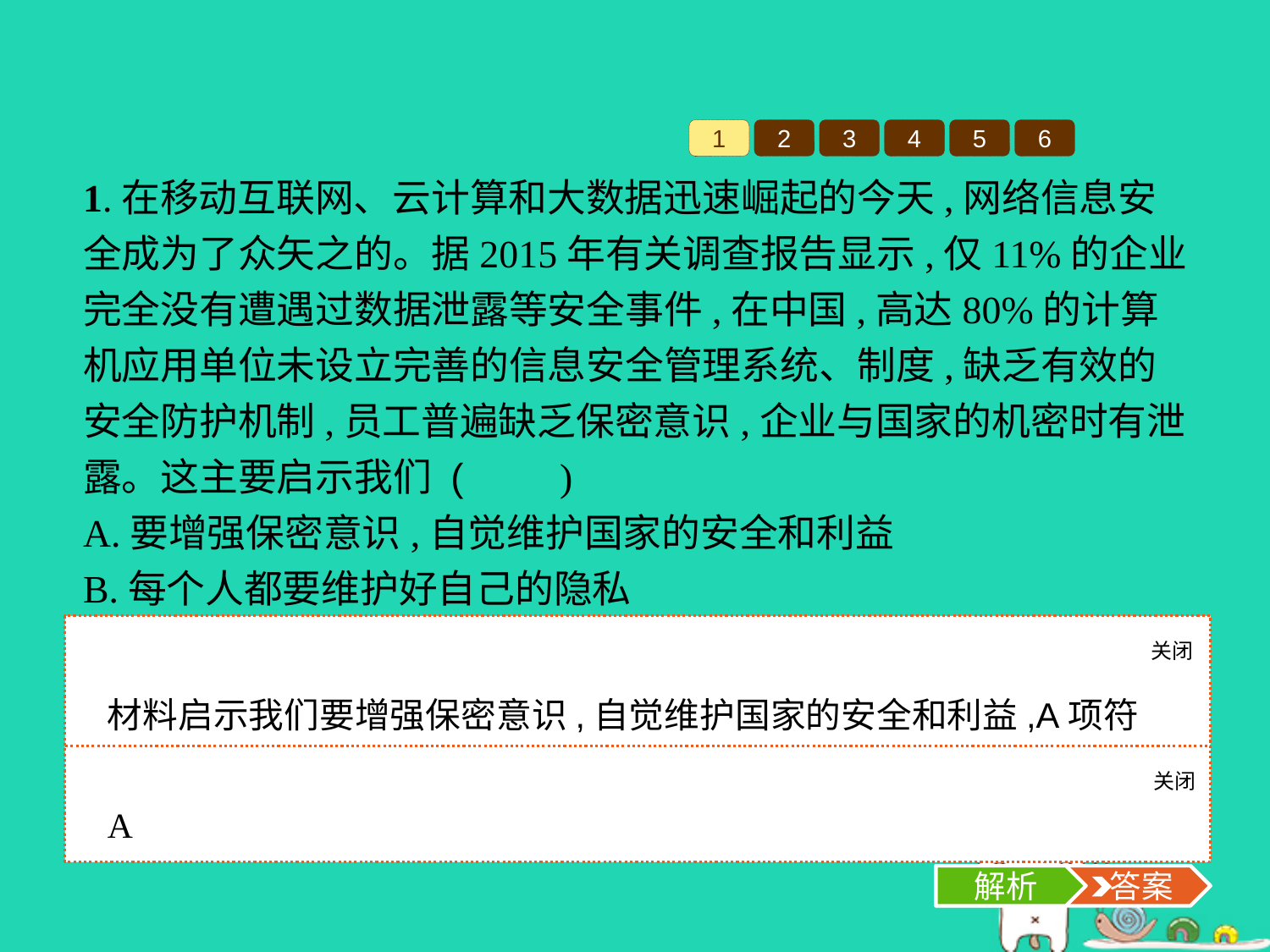

1
2
3
4
5
6
1.在移动互联网、云计算和大数据迅速崛起的今天,网络信息安全成为了众矢之的。据2015年有关调查报告显示,仅11%的企业完全没有遭遇过数据泄露等安全事件,在中国,高达80%的计算机应用单位未设立完善的信息安全管理系统、制度,缺乏有效的安全防护机制,员工普遍缺乏保密意识,企业与国家的机密时有泄露。这主要启示我们 (　　)
A.要增强保密意识,自觉维护国家的安全和利益
B.每个人都要维护好自己的隐私
C.要尊重他人的隐私,维护他人利益
D.发现他人侵犯我们的隐私,必须及时举报

关闭
解析

材料启示我们要增强保密意识,自觉维护国家的安全和利益,A项符合题意,当选;B、C、D三项不符合题意,应排除。

关闭
解析
  答案

A
解析
  答案